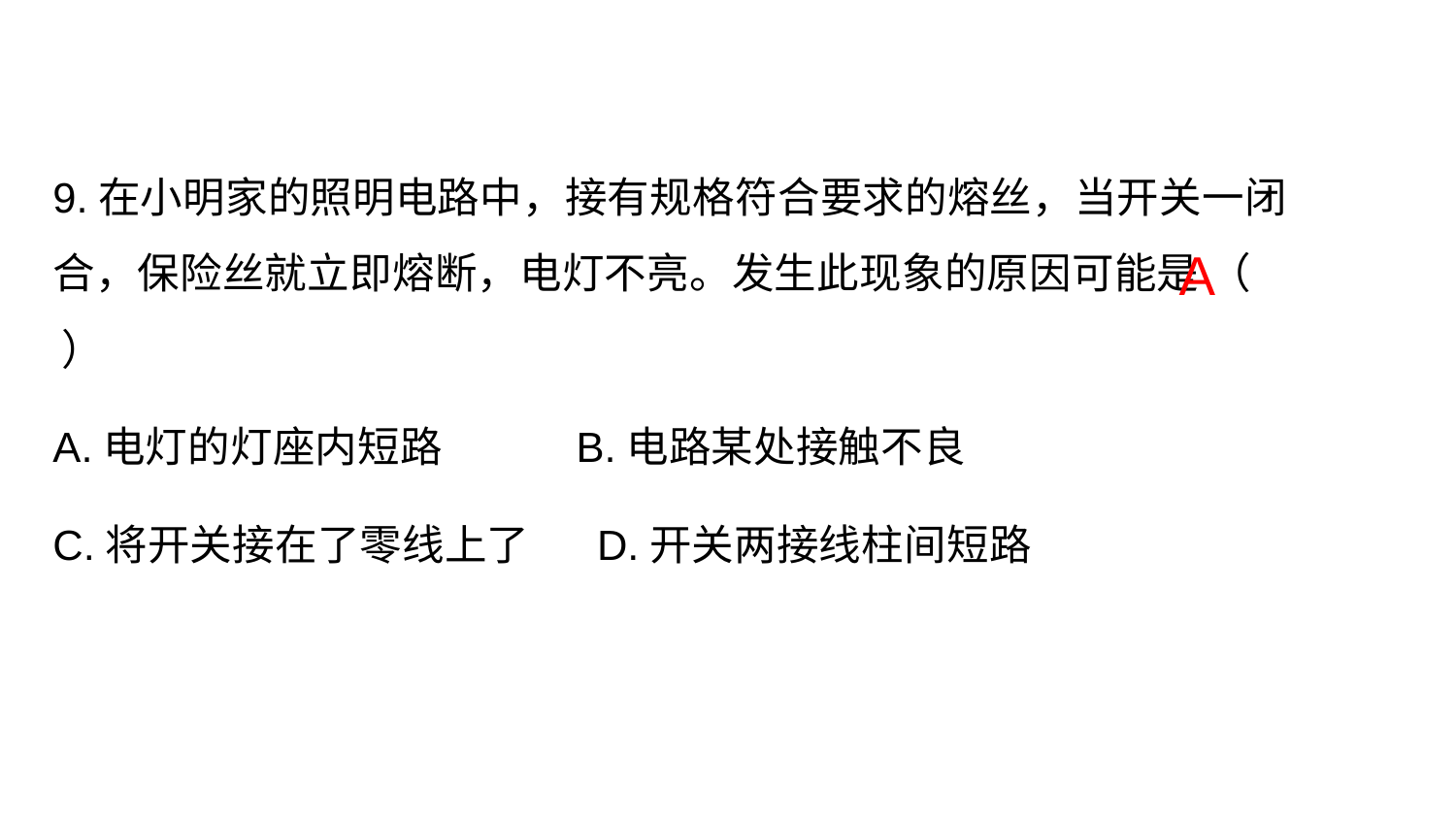

9.在小明家的照明电路中，接有规格符合要求的熔丝，当开关一闭合，保险丝就立即熔断，电灯不亮。发生此现象的原因可能是 （    ）
A.电灯的灯座内短路             B.电路某处接触不良
C.将开关接在了零线上了      D.开关两接线柱间短路
A